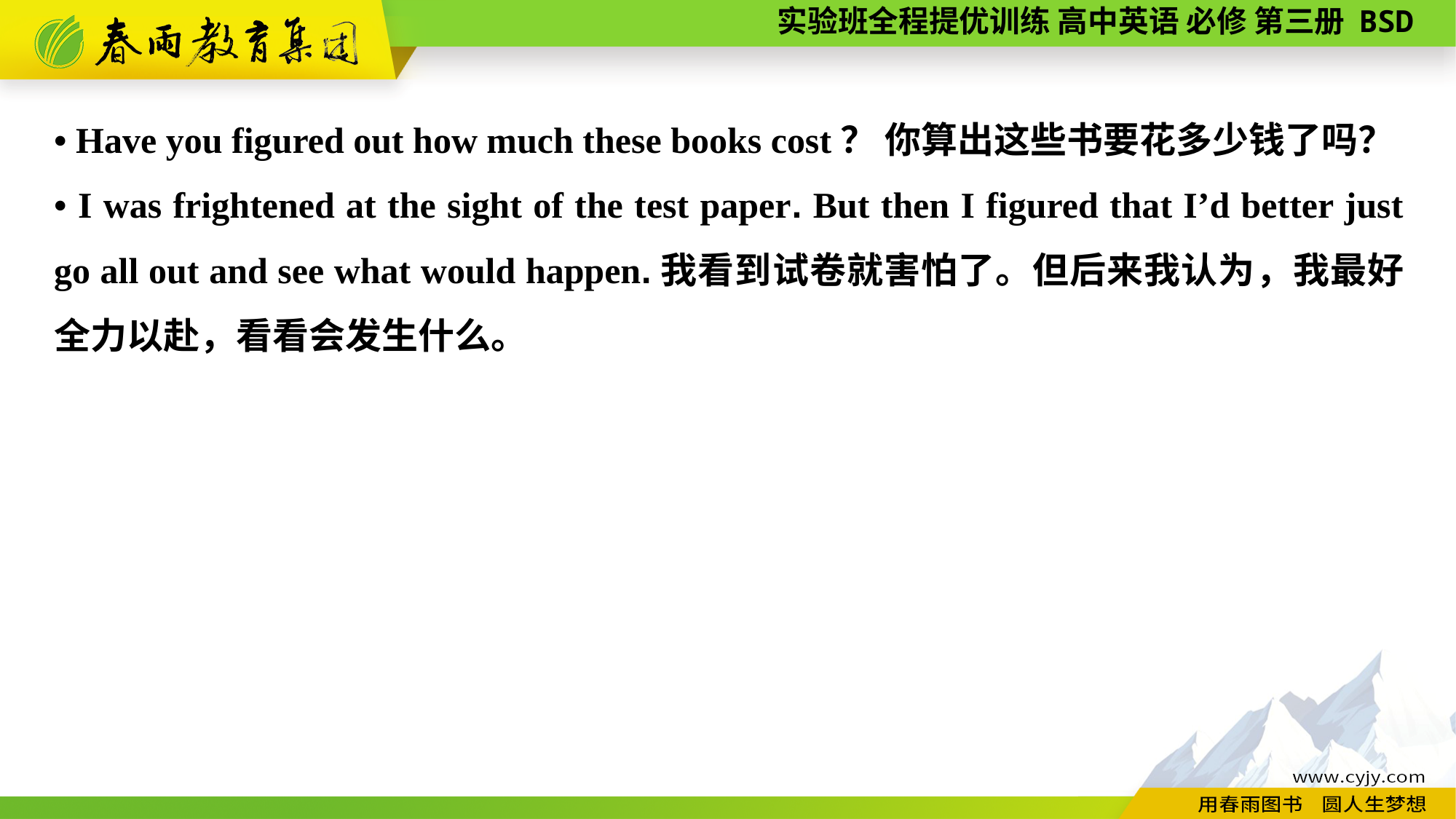

• Have you figured out how much these books cost？ 你算出这些书要花多少钱了吗？
• I was frightened at the sight of the test paper. But then I figured that I’d better just go all out and see what would happen.我看到试卷就害怕了。但后来我认为，我最好全力以赴，看看会发生什么。